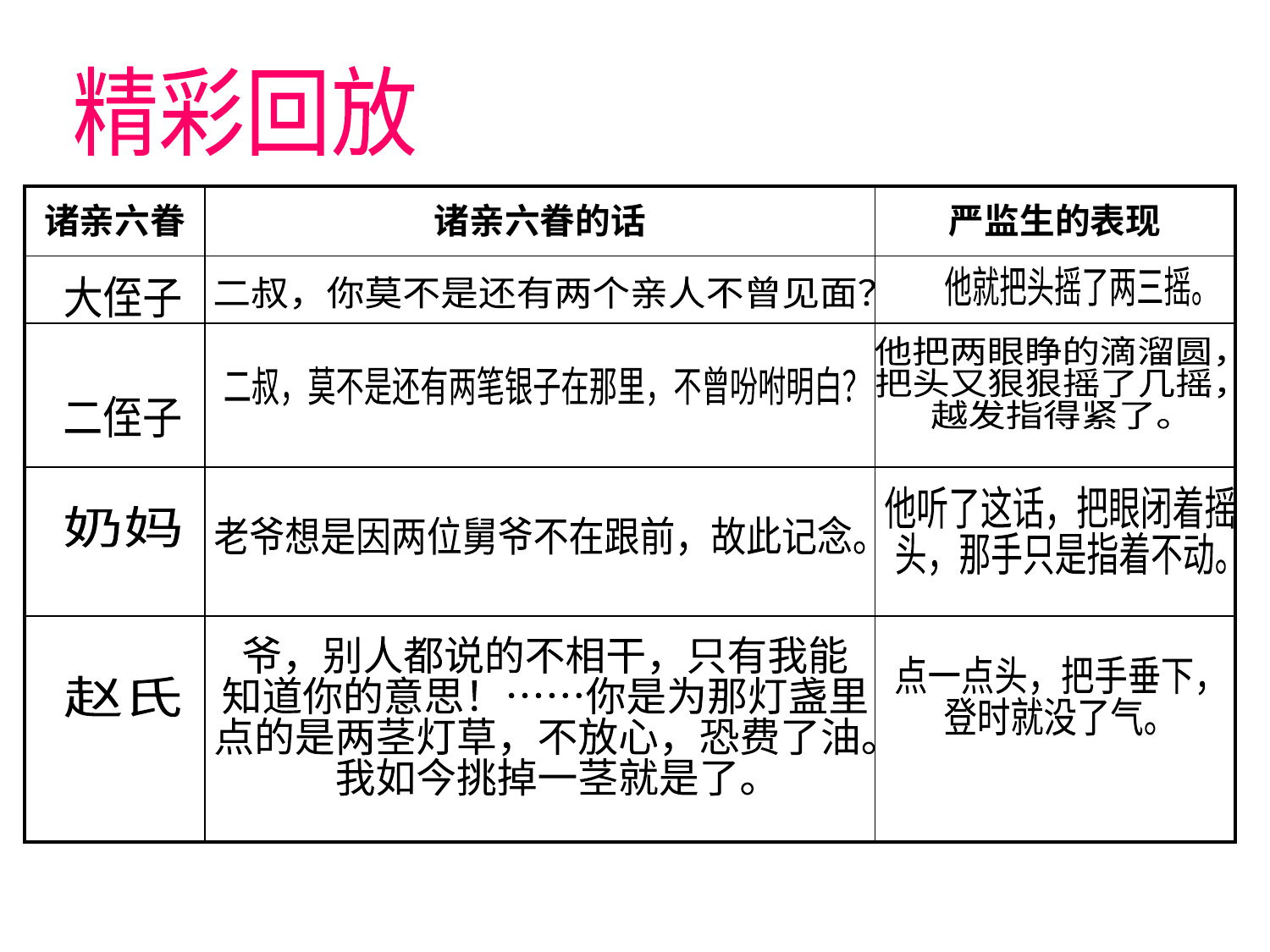

精彩回放
| 诸亲六眷 | 诸亲六眷的话 | 严监生的表现 |
| --- | --- | --- |
|  |  |  |
|  |  |  |
|  |  |  |
|  |  |  |
他就把头摇了两三摇。
大侄子
二叔，你莫不是还有两个亲人不曾见面？
他把两眼睁的滴溜圆，
把头又狠狠摇了几摇，
越发指得紧了。
二叔，莫不是还有两笔银子在那里，不曾吩咐明白？
二侄子
他听了这话，把眼闭着摇
头，那手只是指着不动。
奶妈
老爷想是因两位舅爷不在跟前，故此记念。
爷，别人都说的不相干，只有我能
知道你的意思！……你是为那灯盏里
点的是两茎灯草，不放心，恐费了油。
我如今挑掉一茎就是了。
点一点头，把手垂下，
登时就没了气。
赵氏